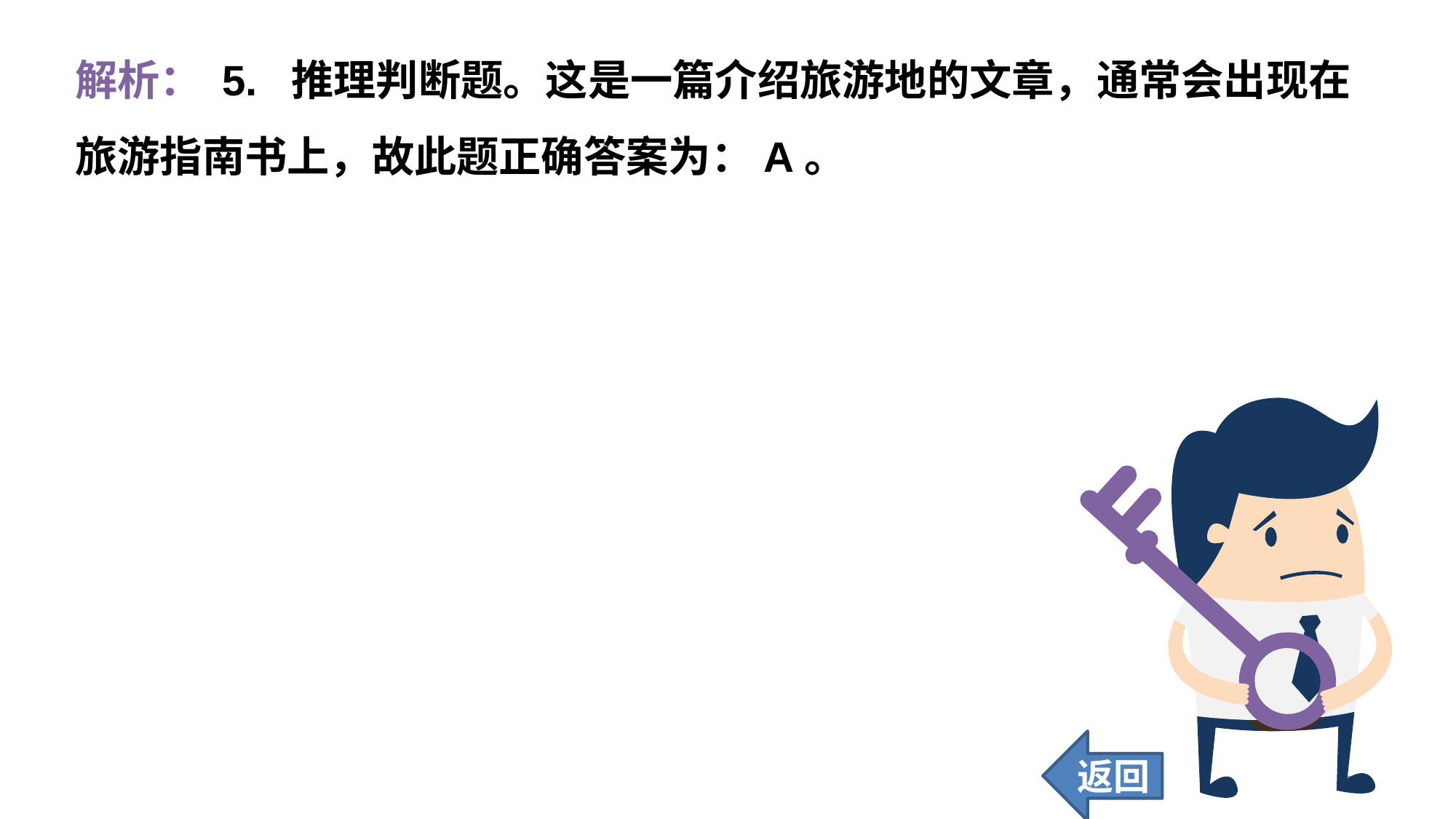

解析： 5.  推理判断题。这是一篇介绍旅游地的文章，通常会出现在旅游指南书上，故此题正确答案为：A。

返回
297